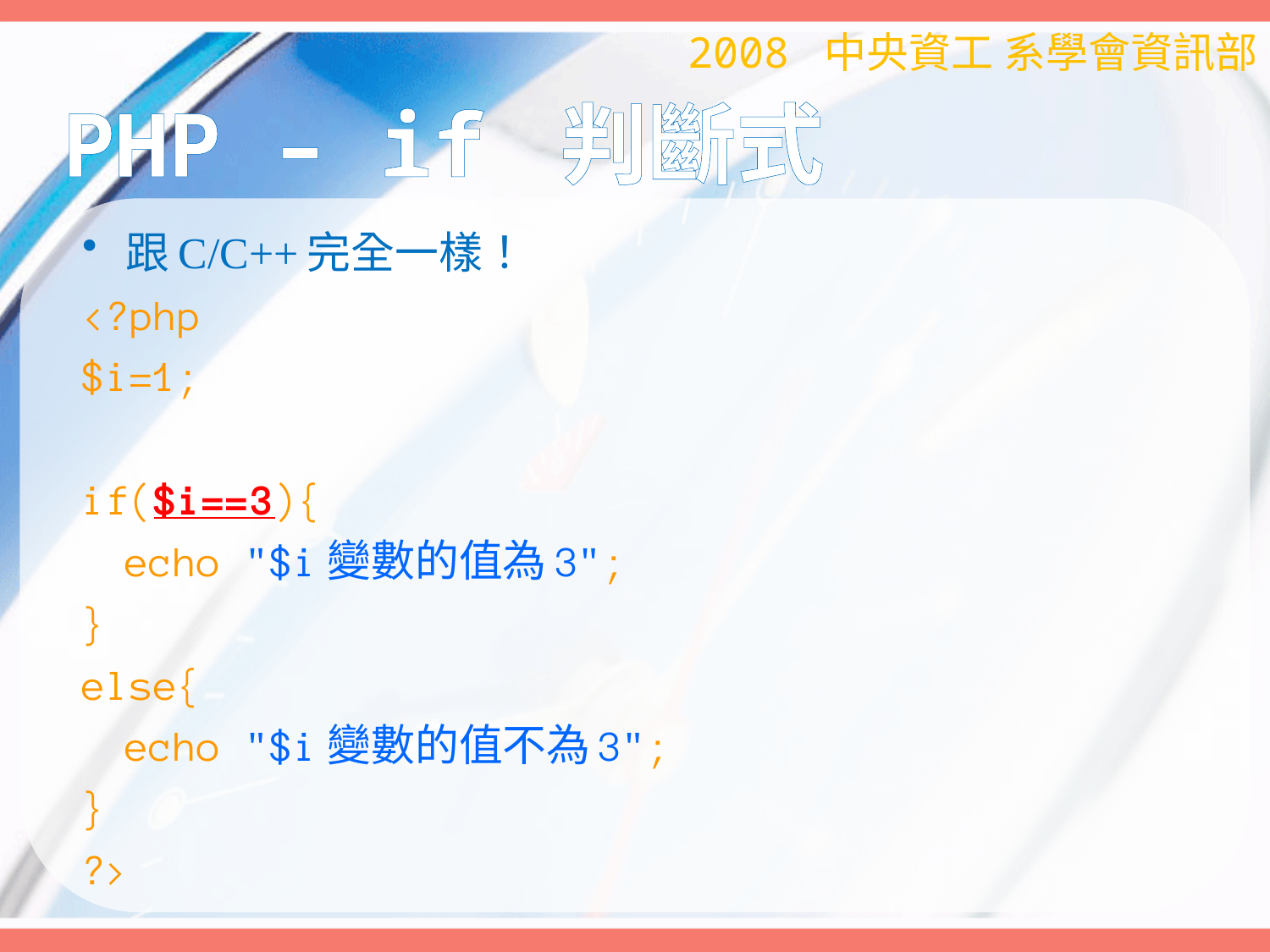

2008 中央資工 系學會資訊部
# PHP – if 判斷式

跟C/C++完全一樣！
<?php
$i=1;

if($i==3){
	echo "$i變數的值為3";
}
else{
	echo "$i變數的值不為3";
}
?>